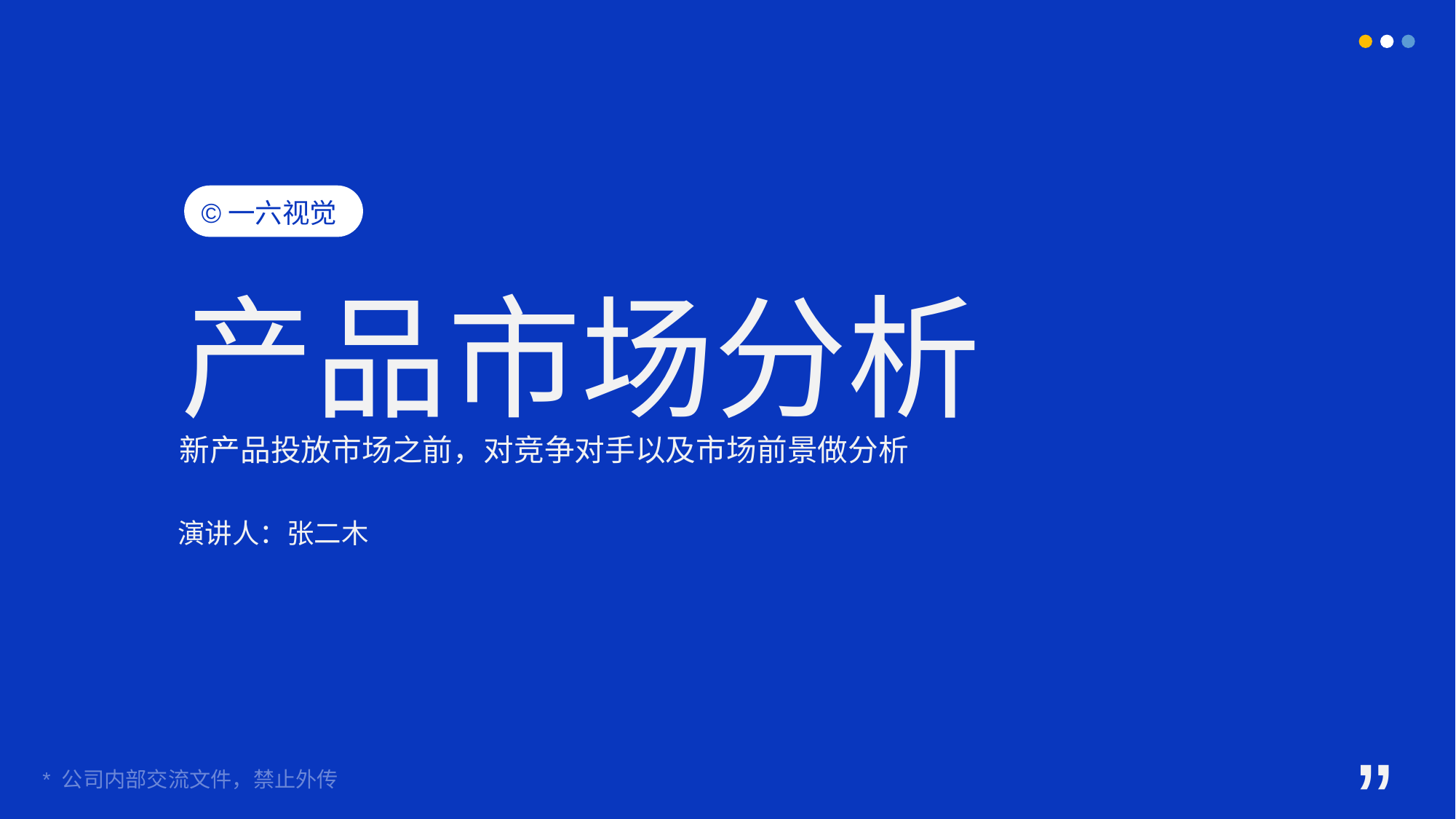

©一六视觉
产品市场分析
新产品投放市场之前，对竞争对手以及市场前景做分析
演讲人：张二木
”
* 公司内部交流文件，禁止外传